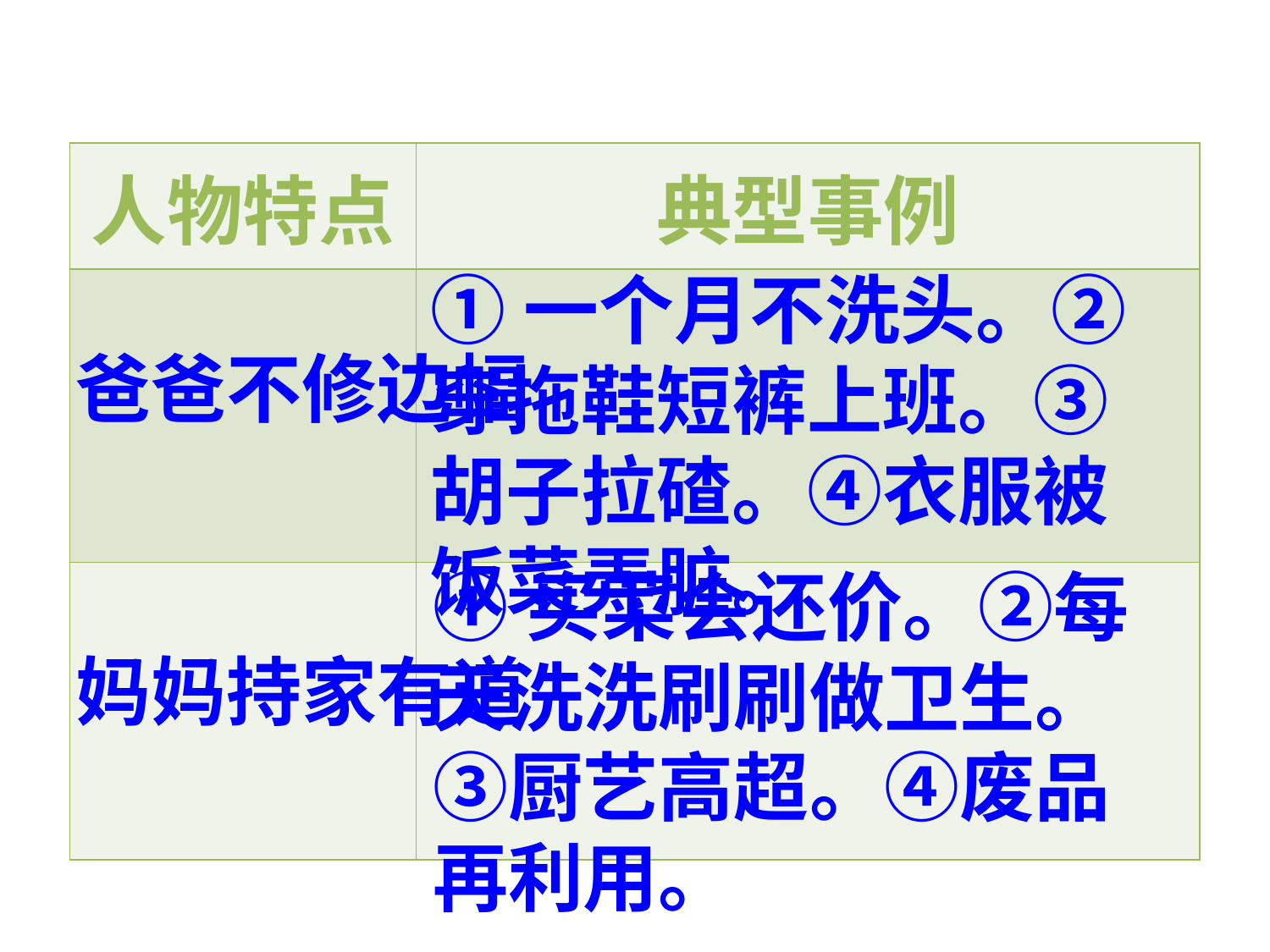

| 人物特点 | 典型事例 |
| --- | --- |
|  |  |
|  |  |
①一个月不洗头。②穿拖鞋短裤上班。③胡子拉碴。④衣服被饭菜弄脏。
爸爸不修边幅
①买菜会还价。②每天洗洗刷刷做卫生。③厨艺高超。④废品再利用。
妈妈持家有道